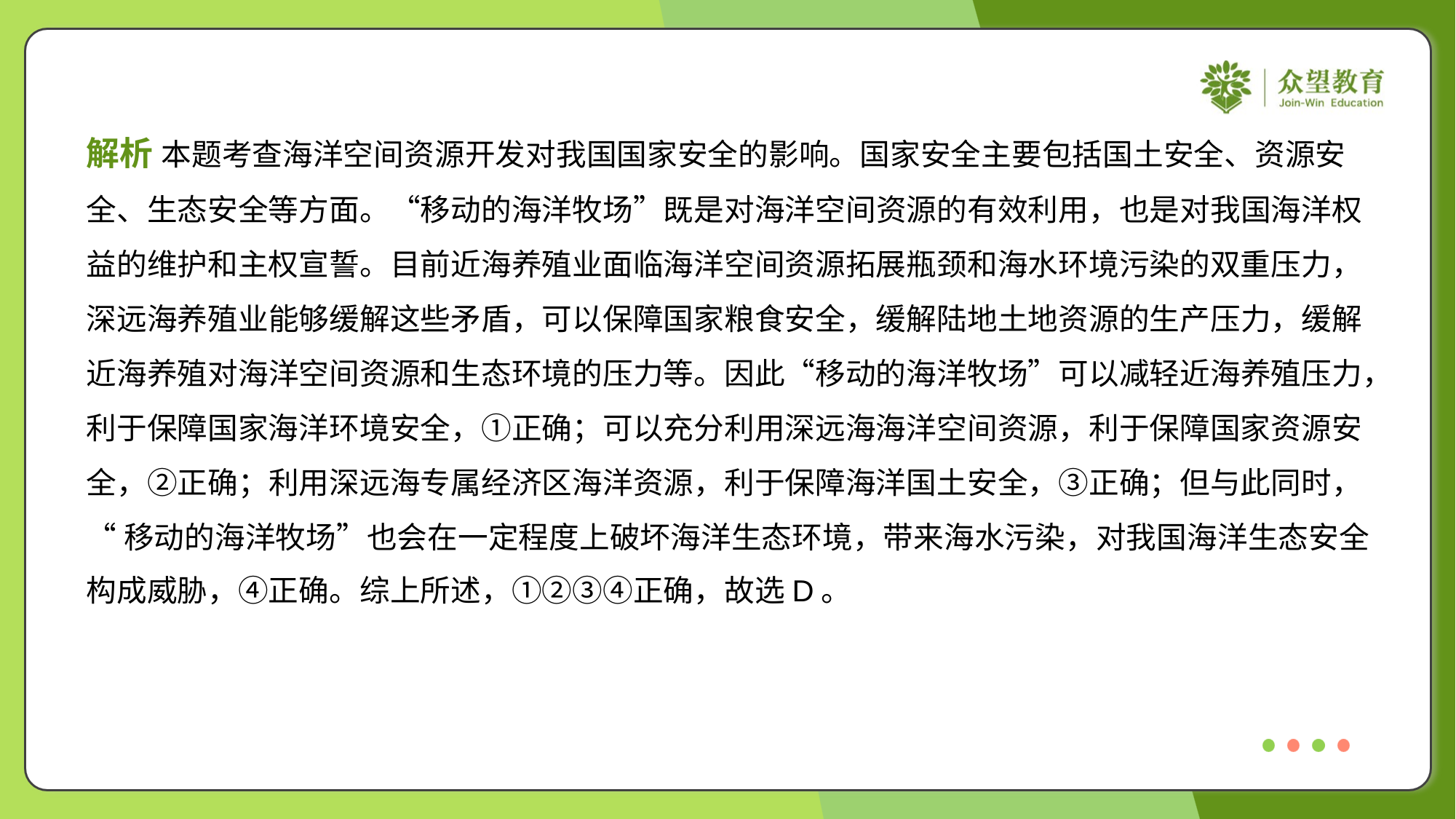

解析 本题考查海洋空间资源开发对我国国家安全的影响。国家安全主要包括国土安全、资源安
全、生态安全等方面。“移动的海洋牧场”既是对海洋空间资源的有效利用，也是对我国海洋权
益的维护和主权宣誓。目前近海养殖业面临海洋空间资源拓展瓶颈和海水环境污染的双重压力，
深远海养殖业能够缓解这些矛盾，可以保障国家粮食安全，缓解陆地土地资源的生产压力，缓解
近海养殖对海洋空间资源和生态环境的压力等。因此“移动的海洋牧场”可以减轻近海养殖压力，
利于保障国家海洋环境安全，①正确；可以充分利用深远海海洋空间资源，利于保障国家资源安
全，②正确；利用深远海专属经济区海洋资源，利于保障海洋国土安全，③正确；但与此同时，
“移动的海洋牧场”也会在一定程度上破坏海洋生态环境，带来海水污染，对我国海洋生态安全
构成威胁，④正确。综上所述，①②③④正确，故选D。